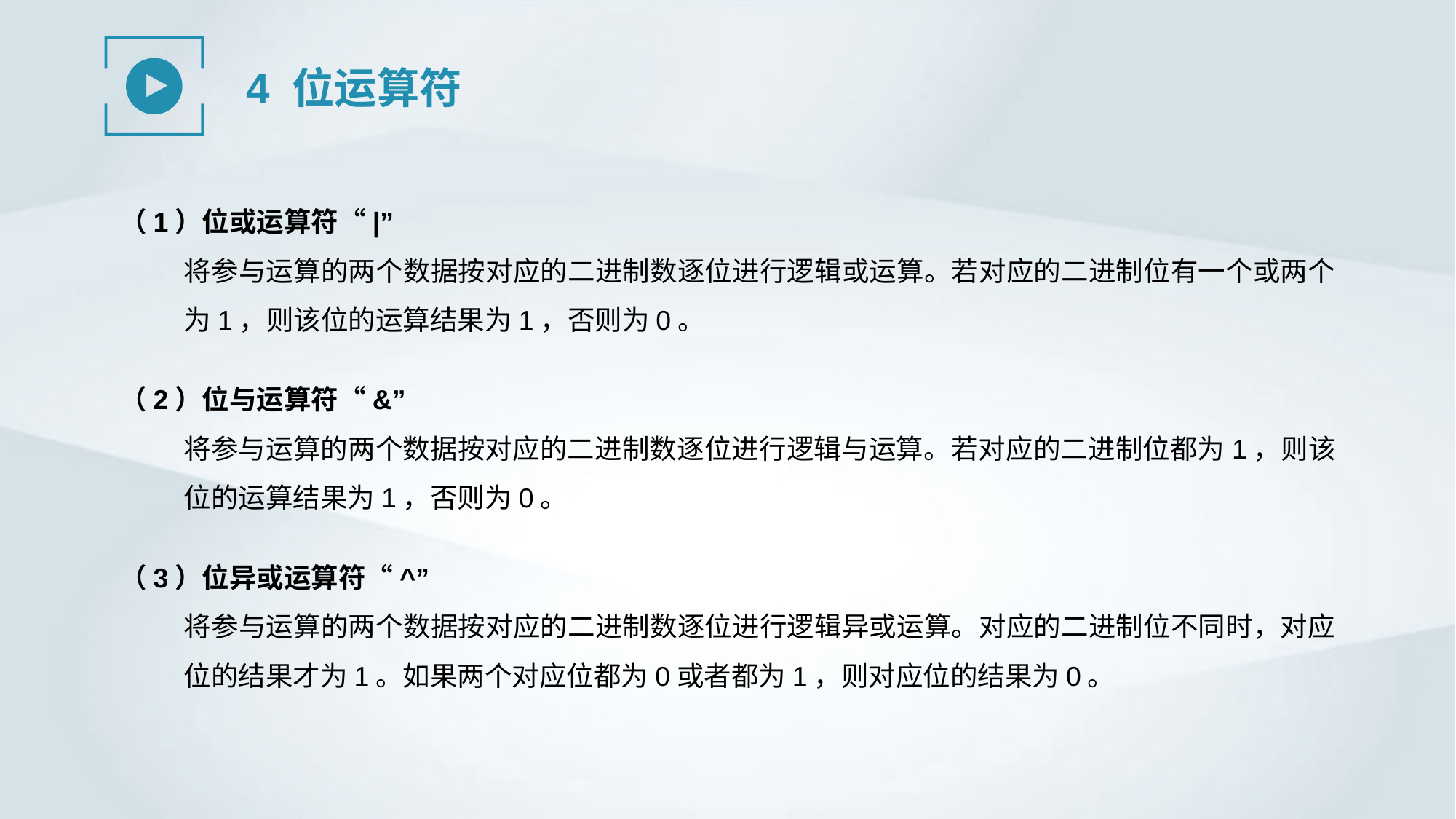

4 位运算符
（1）位或运算符“|”
将参与运算的两个数据按对应的二进制数逐位进行逻辑或运算。若对应的二进制位有一个或两个为1，则该位的运算结果为1，否则为0。
（2）位与运算符“&”
将参与运算的两个数据按对应的二进制数逐位进行逻辑与运算。若对应的二进制位都为1，则该位的运算结果为1，否则为0。
（3）位异或运算符“^”
将参与运算的两个数据按对应的二进制数逐位进行逻辑异或运算。对应的二进制位不同时，对应位的结果才为1。如果两个对应位都为0或者都为1，则对应位的结果为0。